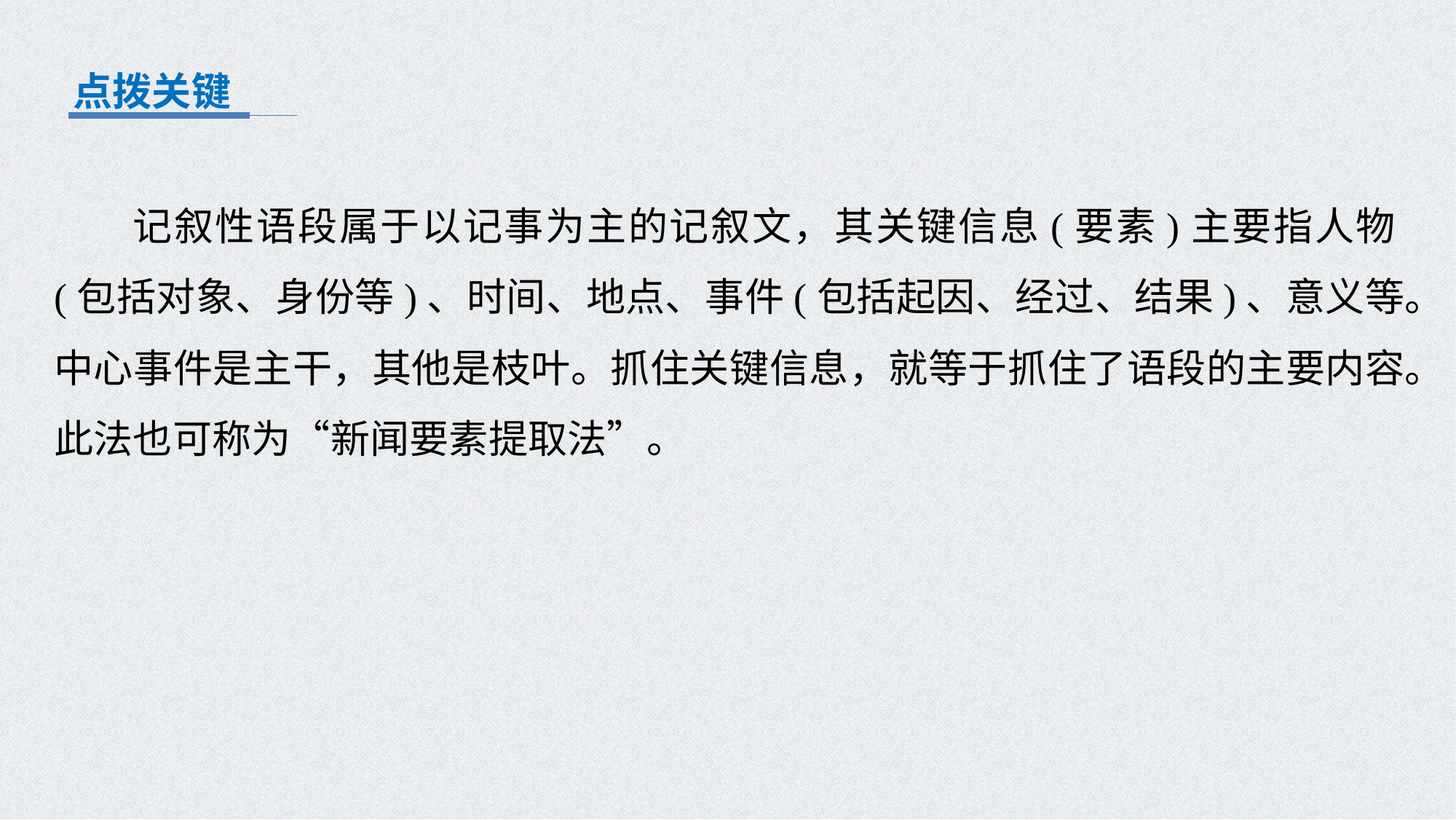

点拨关键
记叙性语段属于以记事为主的记叙文，其关键信息(要素)主要指人物(包括对象、身份等)、时间、地点、事件(包括起因、经过、结果)、意义等。中心事件是主干，其他是枝叶。抓住关键信息，就等于抓住了语段的主要内容。此法也可称为“新闻要素提取法”。